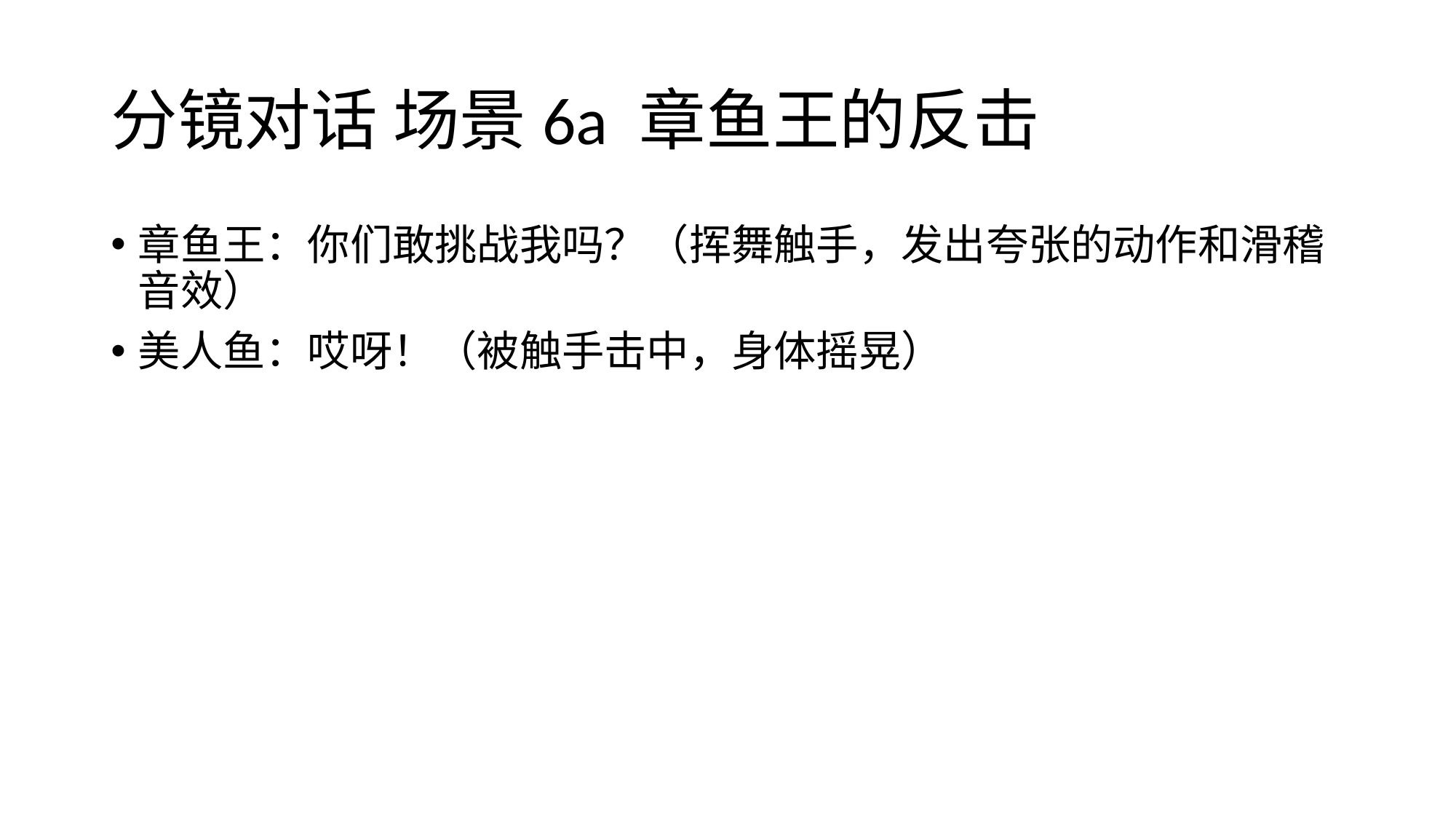

# 分镜对话 场景6a 章鱼王的反击
章鱼王：你们敢挑战我吗？（挥舞触手，发出夸张的动作和滑稽音效）
美人鱼：哎呀！（被触手击中，身体摇晃）